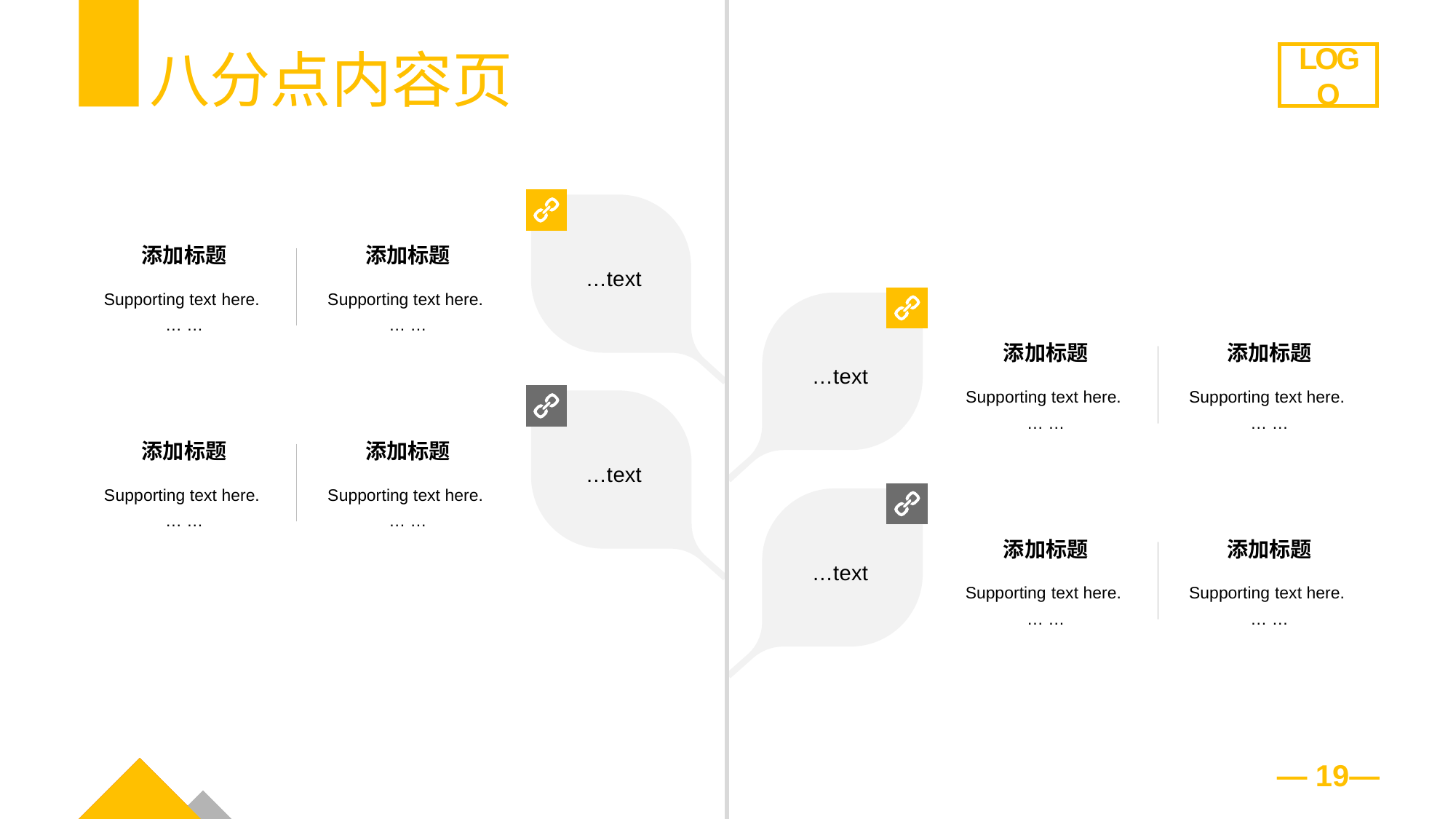

…te xt
添加标题
Supporting text  here.
… …
添加标题
S upporting text here.
… …

…te xt
添加标题
S upporting text here.
… …
添加标题
Supporting  text here.
… …

…t ext
添加标题
S upporting text here.
… …
添加标题
S upporting text here.
… …

…te xt
添加标题
Supporting  text here.
… …
添加标题
Supporting  text here.
… …
八分点内容页
LOGO
— 19—